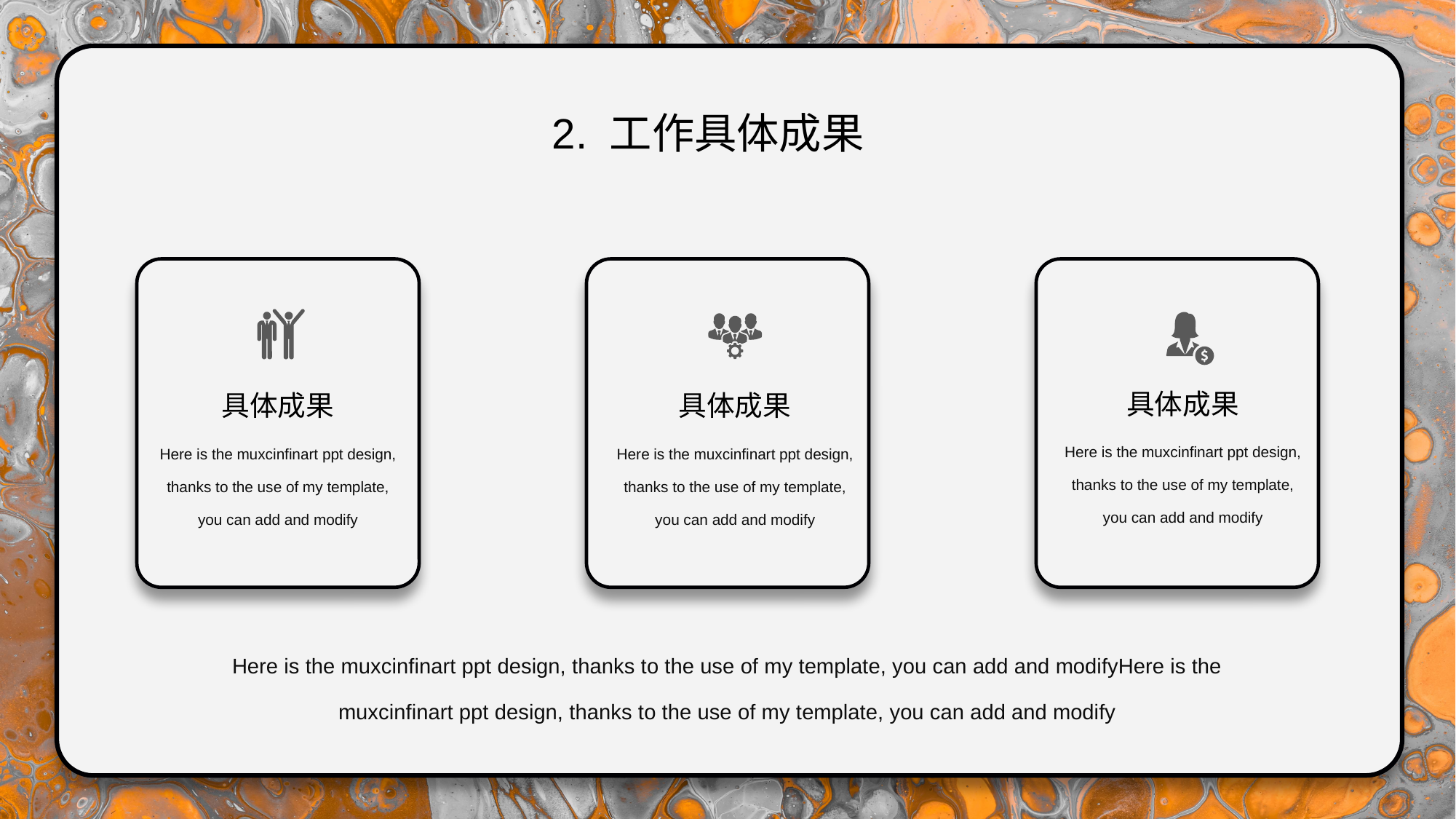

2. 工作具体成果

具体成果
具体成果
具体成果
Here is the muxcinfinart ppt design, thanks to the use of my template, you can add and modify
Here is the muxcinfinart ppt design, thanks to the use of my template, you can add and modify
Here is the muxcinfinart ppt design, thanks to the use of my template, you can add and modify
Here is the muxcinfinart ppt design, thanks to the use of my template, you can add and modifyHere is the muxcinfinart ppt design, thanks to the use of my template, you can add and modify